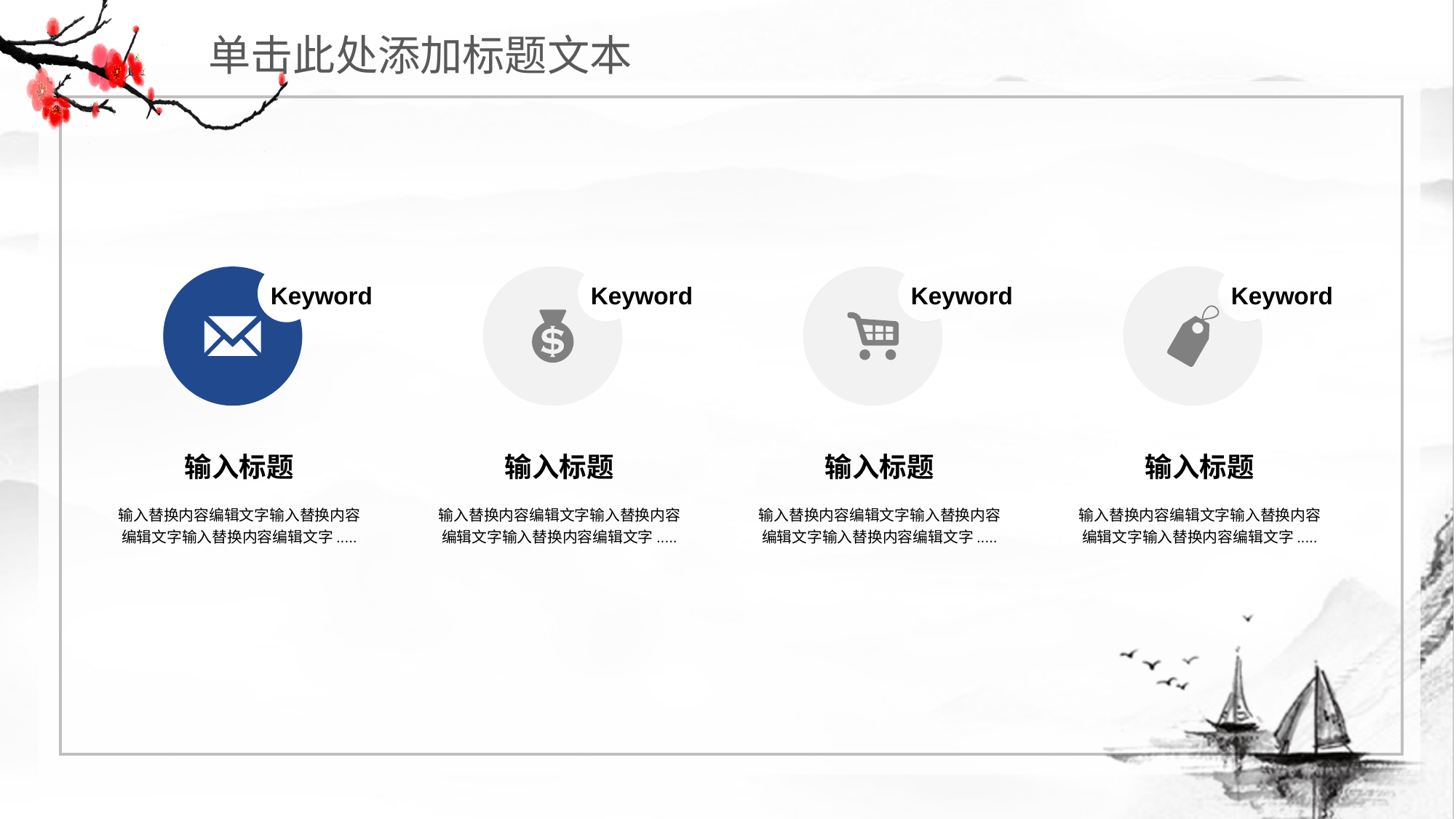

单击此处添加标题文本

Keyword

输入标题
输入替换内容编辑文字输入替换内容编辑文字输入替换内容编辑文字.....

Keyword

输入标题
输入替换内容编辑文字输入替换内容编辑文字输入替换内容编辑文字.....

Keyword

输入标题
输入替换内容编辑文字输入替换内容编辑文字输入替换内容编辑文字.....

Keyword

输入标题
输入替换内容编辑文字输入替换内容编辑文字输入替换内容编辑文字.....